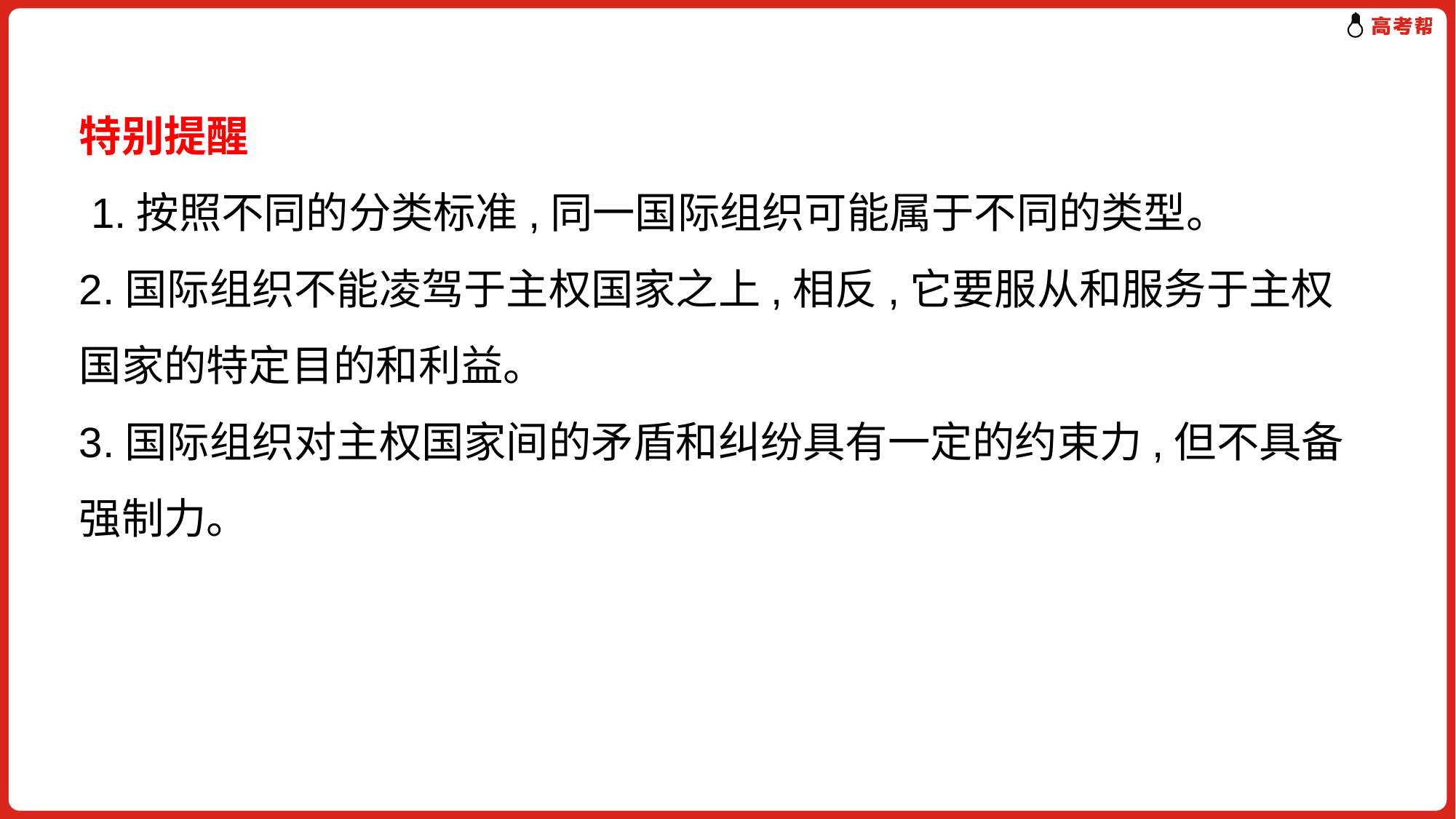

特别提醒
 1.按照不同的分类标准,同一国际组织可能属于不同的类型。
2.国际组织不能凌驾于主权国家之上,相反,它要服从和服务于主权国家的特定目的和利益。
3.国际组织对主权国家间的矛盾和纠纷具有一定的约束力,但不具备强制力。